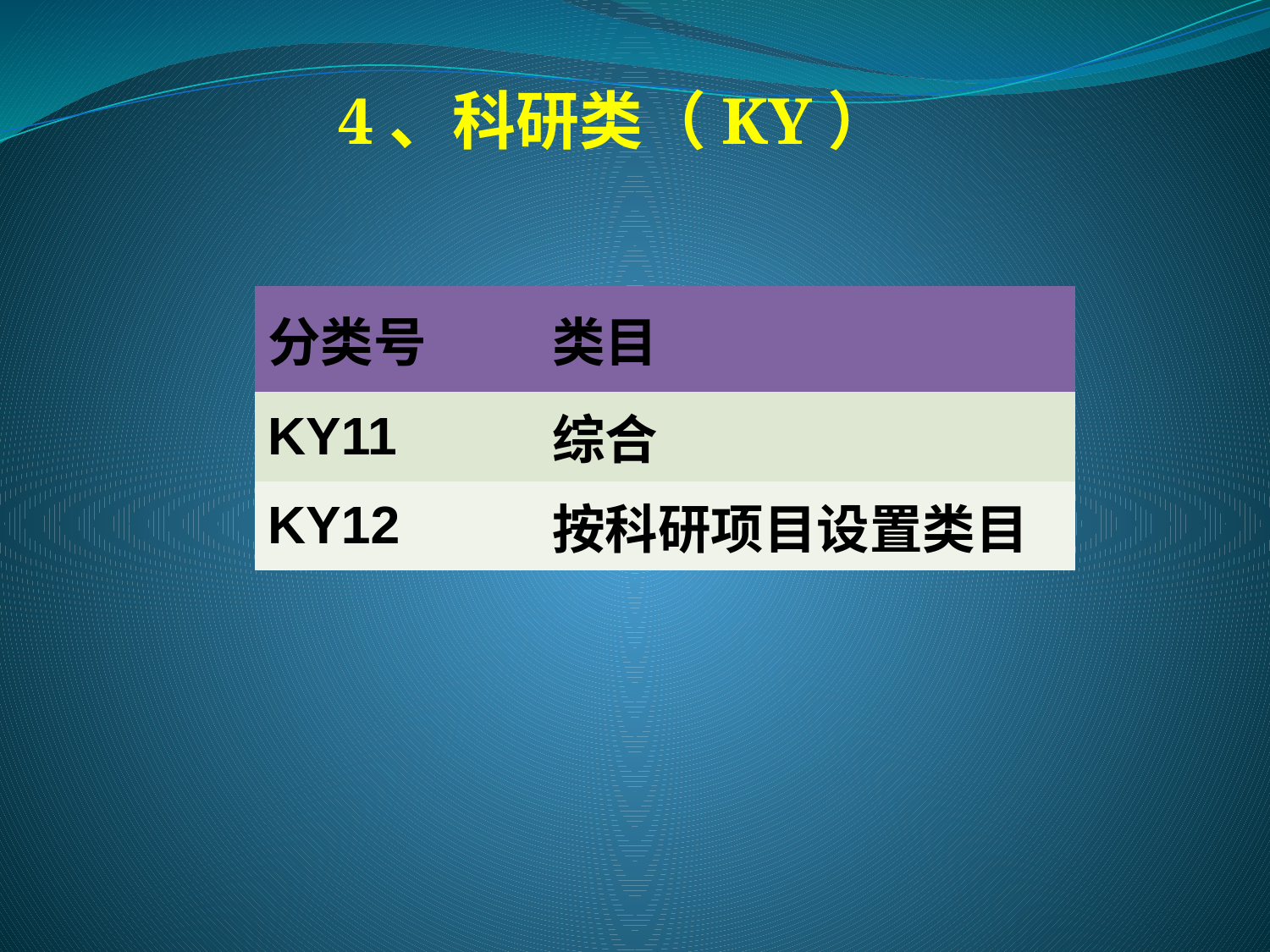

4、科研类（KY）

| 分类号 | 类目 |
| --- | --- |
| KY11 | 综合 |
| KY12 | 按科研项目设置类目 |